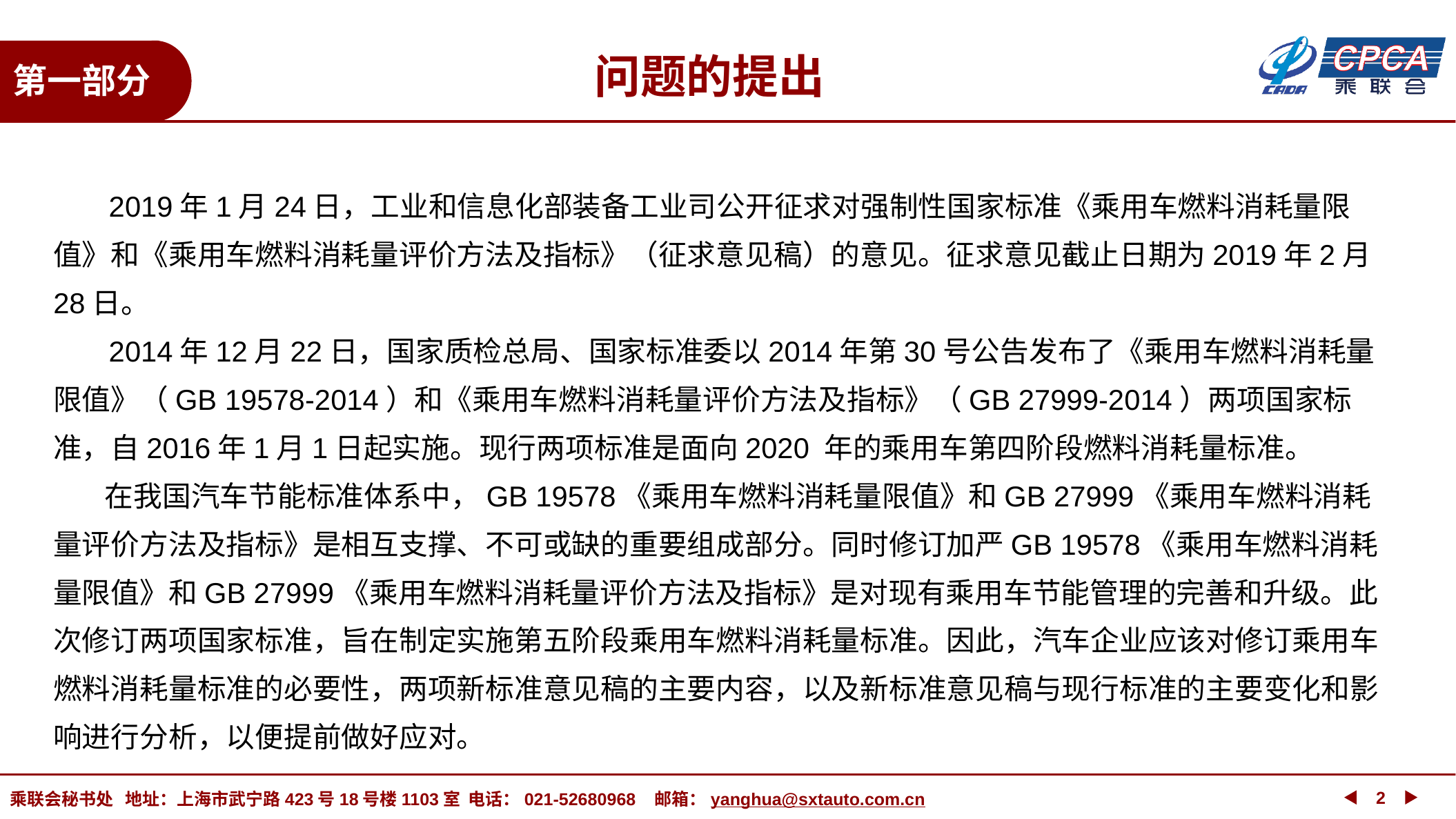

问题的提出
第一部分
       2019年1月24日，工业和信息化部装备工业司公开征求对强制性国家标准《乘用车燃料消耗量限值》和《乘用车燃料消耗量评价方法及指标》（征求意见稿）的意见。征求意见截止日期为2019年2月28日。
       2014年12月22日，国家质检总局、国家标准委以2014年第30号公告发布了《乘用车燃料消耗量限值》（GB 19578-2014）和《乘用车燃料消耗量评价方法及指标》（GB 27999-2014）两项国家标准，自2016年1月1日起实施。现行两项标准是面向2020 年的乘用车第四阶段燃料消耗量标准。
       在我国汽车节能标准体系中，GB 19578《乘用车燃料消耗量限值》和GB 27999《乘用车燃料消耗量评价方法及指标》是相互支撑、不可或缺的重要组成部分。同时修订加严GB 19578《乘用车燃料消耗量限值》和GB 27999《乘用车燃料消耗量评价方法及指标》是对现有乘用车节能管理的完善和升级。此次修订两项国家标准，旨在制定实施第五阶段乘用车燃料消耗量标准。因此，汽车企业应该对修订乘用车燃料消耗量标准的必要性，两项新标准意见稿的主要内容，以及新标准意见稿与现行标准的主要变化和影响进行分析，以便提前做好应对。